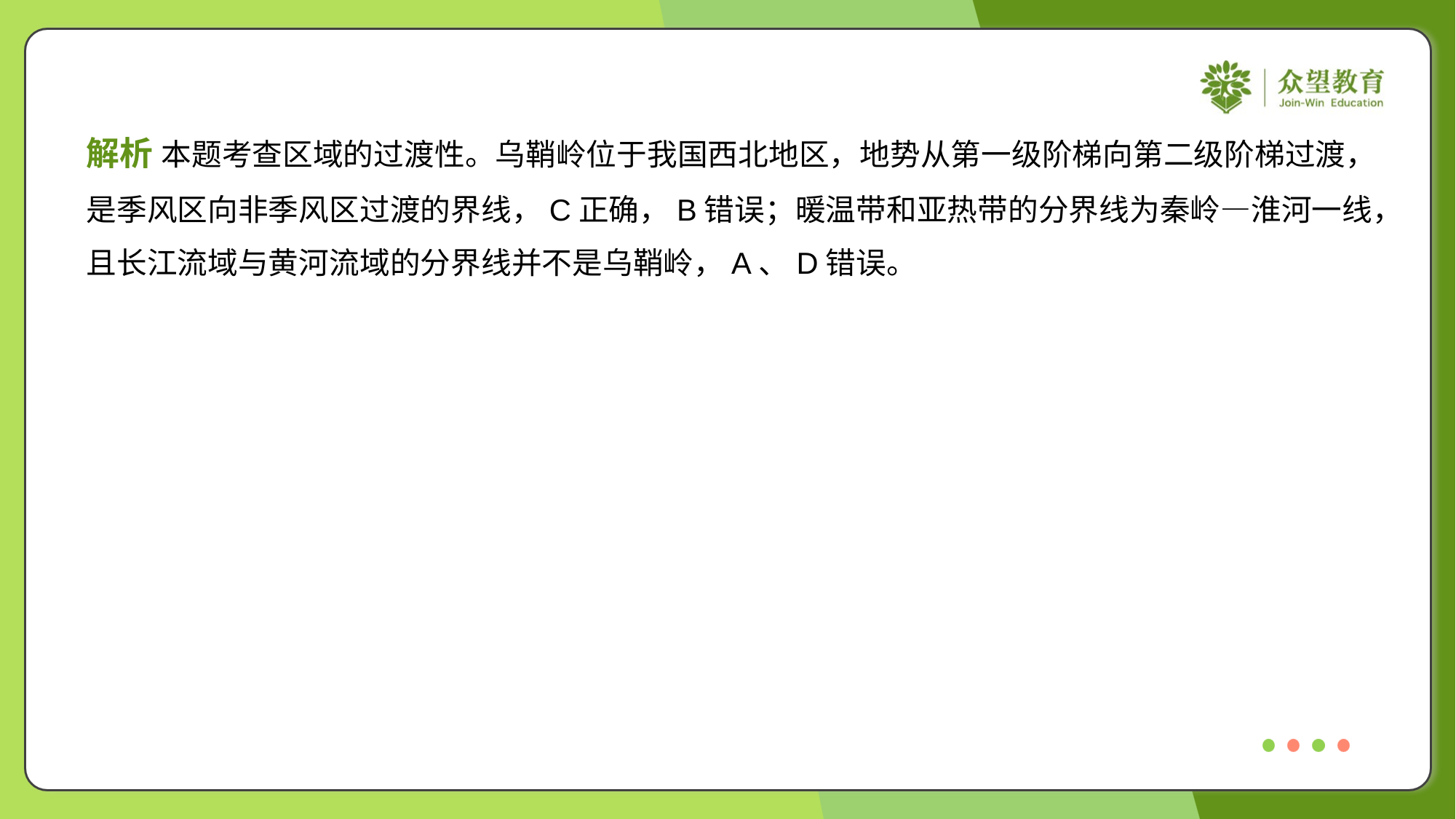

解析 本题考查区域的过渡性。乌鞘岭位于我国西北地区，地势从第一级阶梯向第二级阶梯过渡，
是季风区向非季风区过渡的界线，C正确，B错误；暖温带和亚热带的分界线为秦岭—淮河一线，
且长江流域与黄河流域的分界线并不是乌鞘岭，A、D错误。